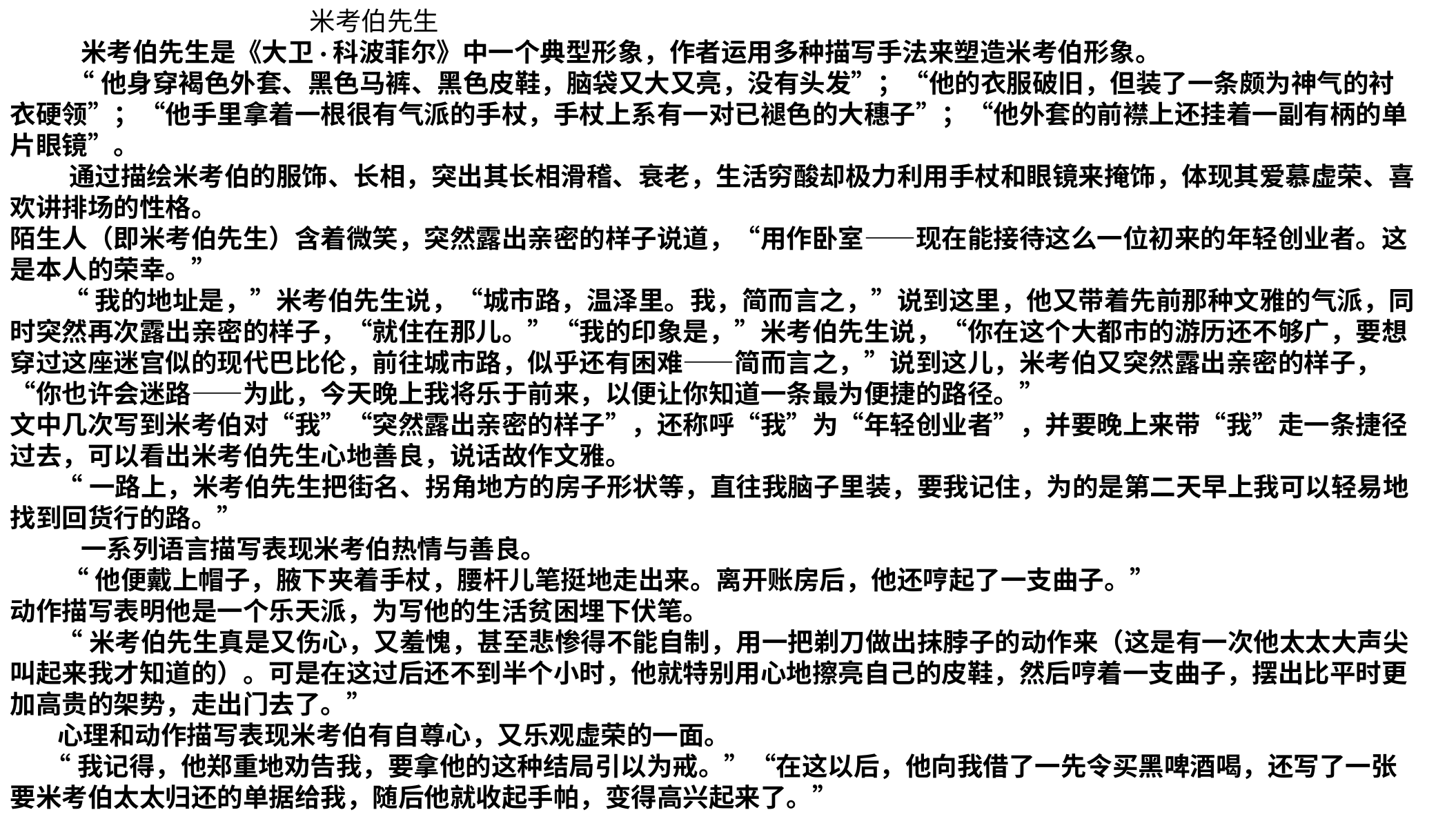

米考伯先生
           米考伯先生是《大卫·科波菲尔》中一个典型形象，作者运用多种描写手法来塑造米考伯形象。
          “他身穿褐色外套、黑色马裤、黑色皮鞋，脑袋又大又亮，没有头发”；“他的衣服破旧，但装了一条颇为神气的衬衣硬领”；“他手里拿着一根很有气派的手杖，手杖上系有一对已褪色的大穗子”；“他外套的前襟上还挂着一副有柄的单片眼镜”。
         通过描绘米考伯的服饰、长相，突出其长相滑稽、衰老，生活穷酸却极力利用手杖和眼镜来掩饰，体现其爱慕虚荣、喜欢讲排场的性格。
陌生人（即米考伯先生）含着微笑，突然露出亲密的样子说道，“用作卧室——现在能接待这么一位初来的年轻创业者。这是本人的荣幸。”
         “我的地址是，”米考伯先生说，“城市路，温泽里。我，简而言之，”说到这里，他又带着先前那种文雅的气派，同时突然再次露出亲密的样子，“就住在那儿。”“我的印象是，”米考伯先生说，“你在这个大都市的游历还不够广，要想穿过这座迷宫似的现代巴比伦，前往城市路，似乎还有困难——简而言之，”说到这儿，米考伯又突然露出亲密的样子，“你也许会迷路——为此，今天晚上我将乐于前来，以便让你知道一条最为便捷的路径。”
文中几次写到米考伯对“我”“突然露出亲密的样子”，还称呼“我”为“年轻创业者”，并要晚上来带“我”走一条捷径过去，可以看出米考伯先生心地善良，说话故作文雅。
        “一路上，米考伯先生把街名、拐角地方的房子形状等，直往我脑子里装，要我记住，为的是第二天早上我可以轻易地找到回货行的路。”
           一系列语言描写表现米考伯热情与善良。
         “他便戴上帽子，腋下夹着手杖，腰杆儿笔挺地走出来。离开账房后，他还哼起了一支曲子。”
动作描写表明他是一个乐天派，为写他的生活贫困埋下伏笔。
        “米考伯先生真是又伤心，又羞愧，甚至悲惨得不能自制，用一把剃刀做出抹脖子的动作来（这是有一次他太太大声尖叫起来我才知道的）。可是在这过后还不到半个小时，他就特别用心地擦亮自己的皮鞋，然后哼着一支曲子，摆出比平时更加高贵的架势，走出门去了。”
       心理和动作描写表现米考伯有自尊心，又乐观虚荣的一面。
      “我记得，他郑重地劝告我，要拿他的这种结局引以为戒。”“在这以后，他向我借了一先令买黑啤酒喝，还写了一张要米考伯太太归还的单据给我，随后他就收起手帕，变得高兴起来了。”

点击图片打开链接阅读原文